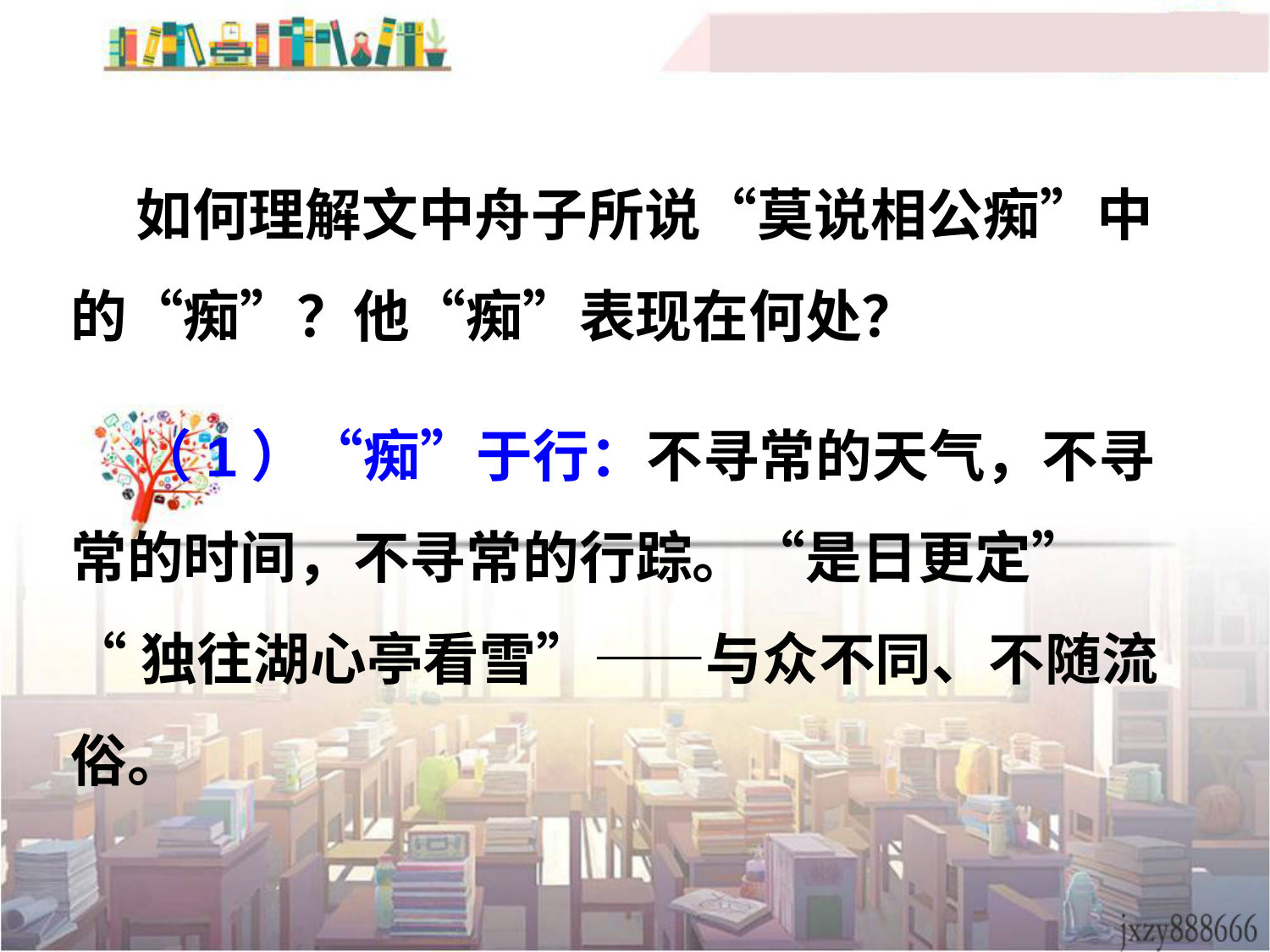

如何理解文中舟子所说“莫说相公痴”中的“痴”？他“痴”表现在何处？
    （1）“痴”于行：不寻常的天气，不寻常的时间，不寻常的行踪。“是日更定”
“独往湖心亭看雪”——与众不同、不随流俗。